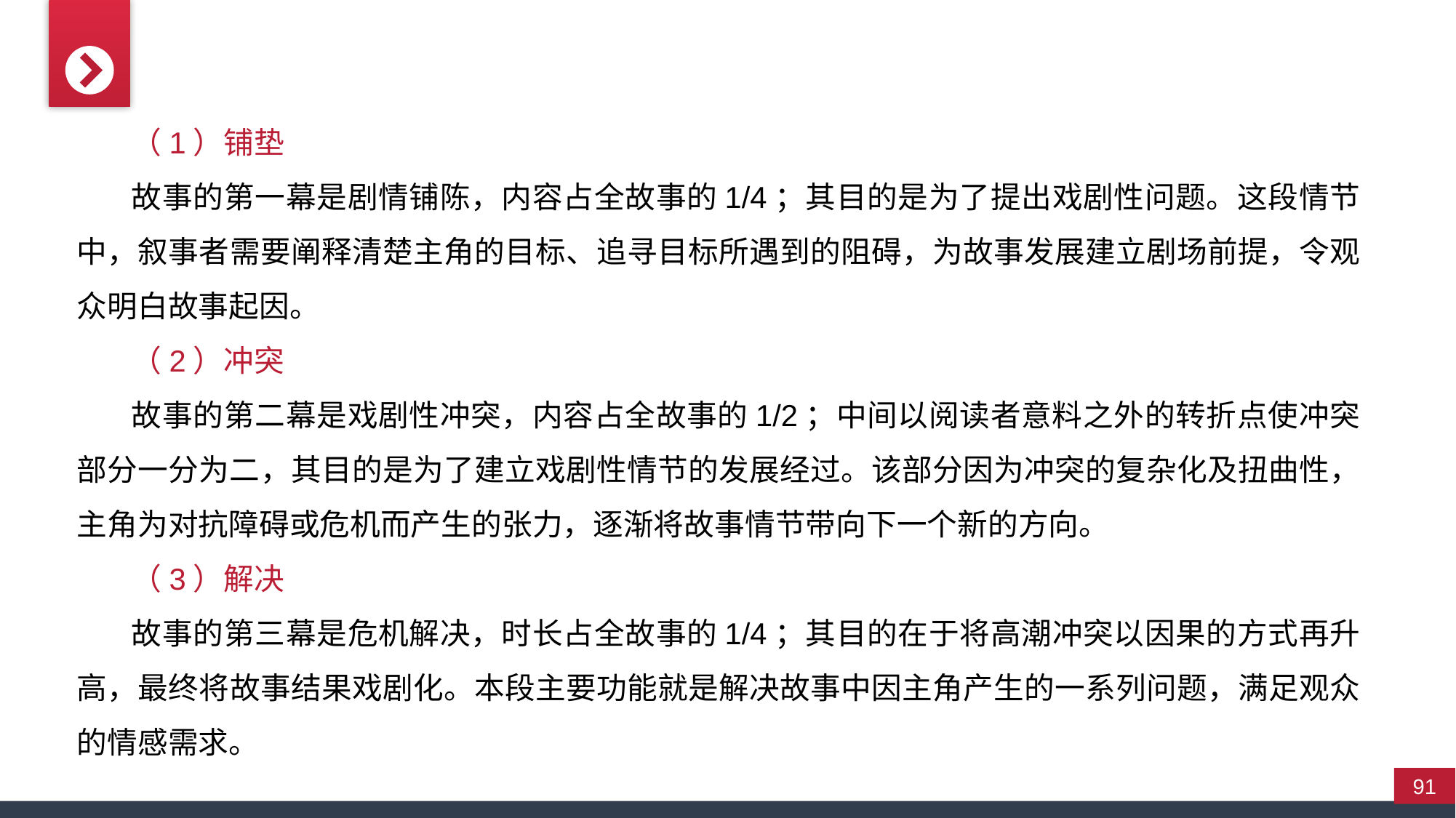

（1）铺垫
故事的第一幕是剧情铺陈，内容占全故事的1/4；其目的是为了提出戏剧性问题。这段情节中，叙事者需要阐释清楚主角的目标、追寻目标所遇到的阻碍，为故事发展建立剧场前提，令观众明白故事起因。
（2）冲突
故事的第二幕是戏剧性冲突，内容占全故事的1/2；中间以阅读者意料之外的转折点使冲突部分一分为二，其目的是为了建立戏剧性情节的发展经过。该部分因为冲突的复杂化及扭曲性，主角为对抗障碍或危机而产生的张力，逐渐将故事情节带向下一个新的方向。
（3）解决
故事的第三幕是危机解决，时长占全故事的1/4；其目的在于将高潮冲突以因果的方式再升高，最终将故事结果戏剧化。本段主要功能就是解决故事中因主角产生的一系列问题，满足观众的情感需求。